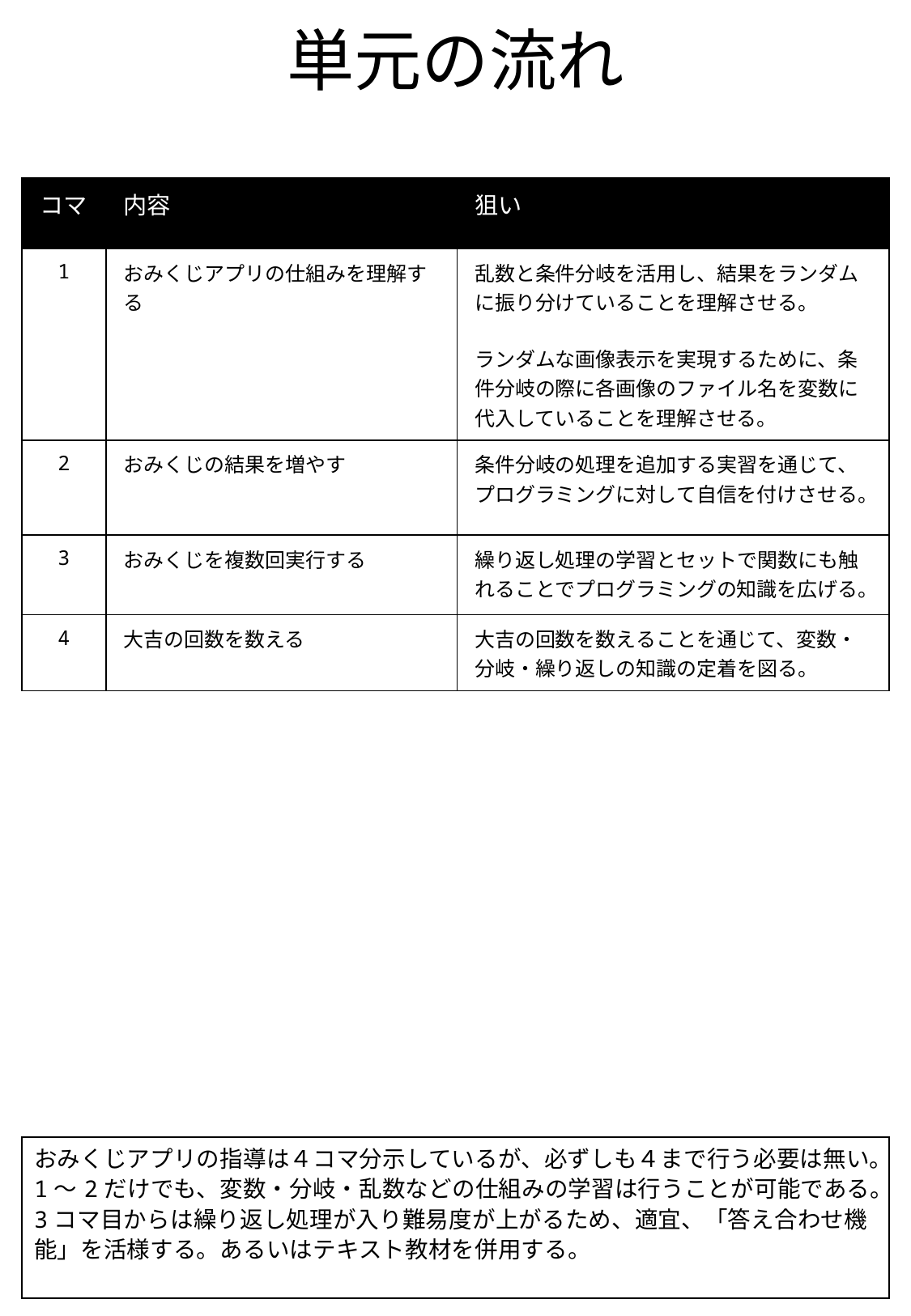

# 単元の流れ
| コマ | 内容 | 狙い |
| --- | --- | --- |
| 1 | おみくじアプリの仕組みを理解する | 乱数と条件分岐を活用し、結果をランダムに振り分けていることを理解させる。 ランダムな画像表示を実現するために、条件分岐の際に各画像のファイル名を変数に代入していることを理解させる。 |
| 2 | おみくじの結果を増やす | 条件分岐の処理を追加する実習を通じて、プログラミングに対して自信を付けさせる。 |
| 3 | おみくじを複数回実行する | 繰り返し処理の学習とセットで関数にも触れることでプログラミングの知識を広げる。 |
| 4 | 大吉の回数を数える | 大吉の回数を数えることを通じて、変数・分岐・繰り返しの知識の定着を図る。 |
おみくじアプリの指導は４コマ分示しているが、必ずしも４まで行う必要は無い。1～2だけでも、変数・分岐・乱数などの仕組みの学習は行うことが可能である。
3コマ目からは繰り返し処理が入り難易度が上がるため、適宜、「答え合わせ機能」を活様する。あるいはテキスト教材を併用する。